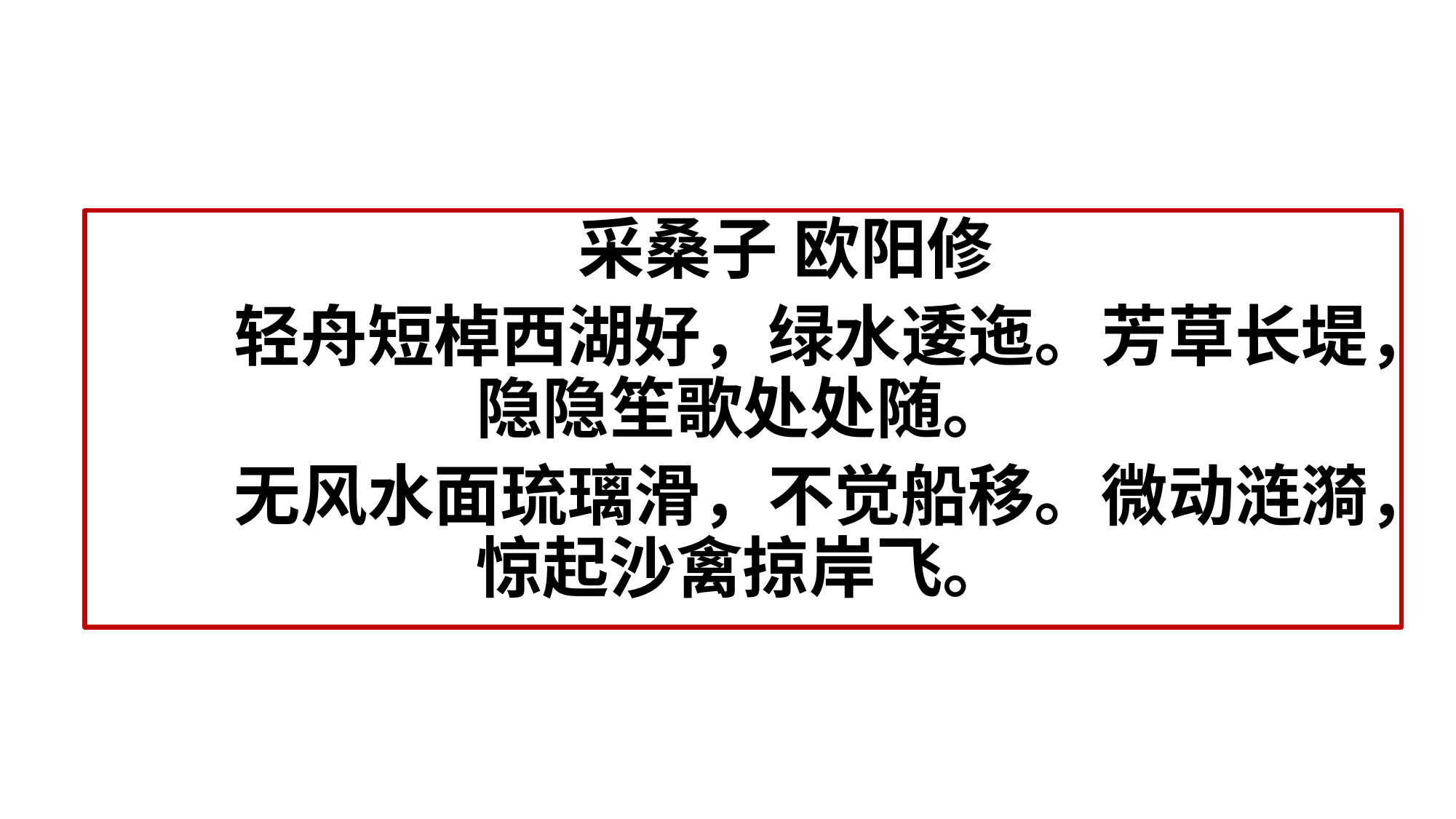

采桑子 欧阳修
 轻舟短棹西湖好，绿水逶迤。芳草长堤，隐隐笙歌处处随。
 无风水面琉璃滑，不觉船移。微动涟漪，惊起沙禽掠岸飞。